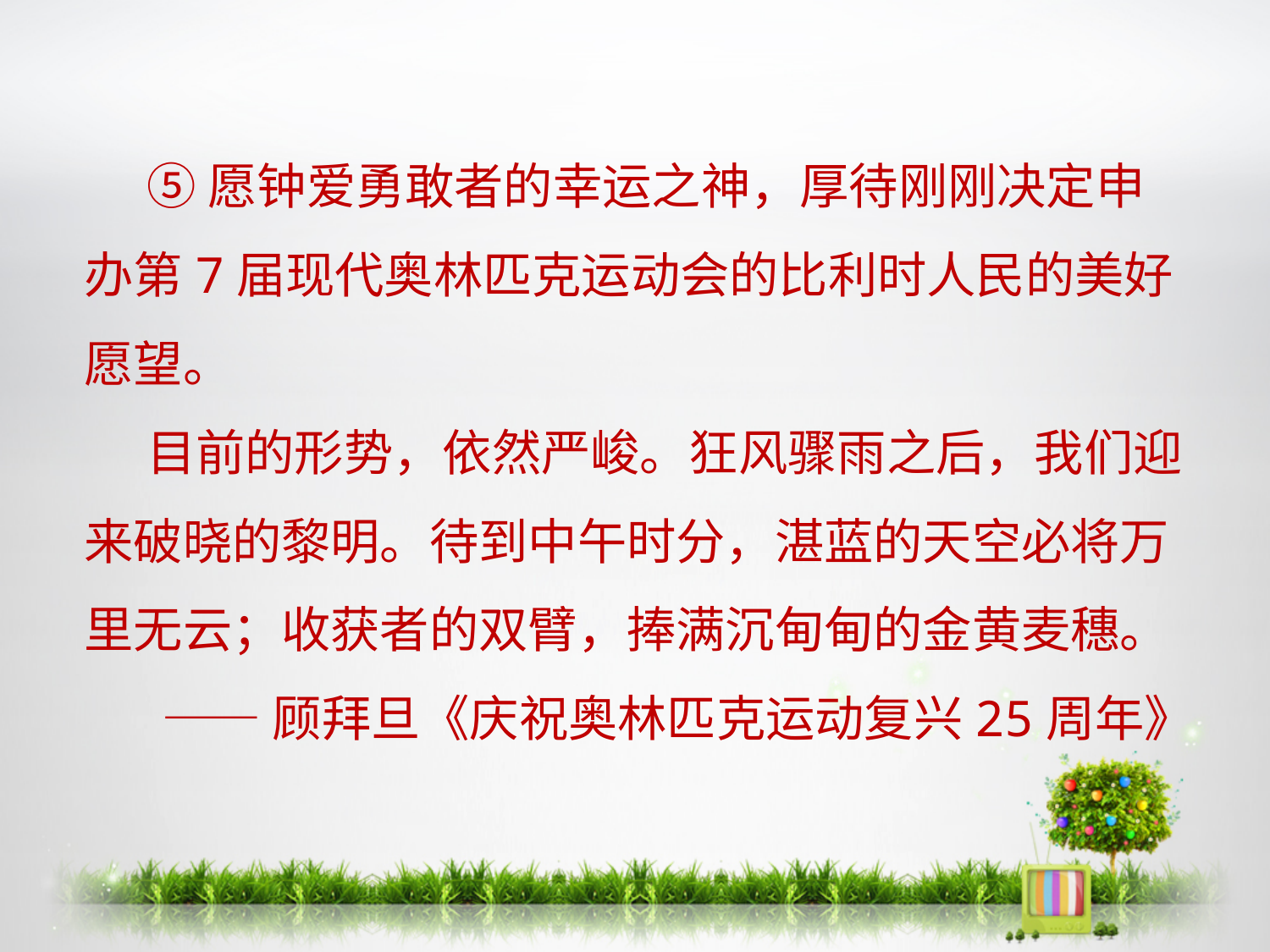

⑤愿钟爱勇敢者的幸运之神，厚待刚刚决定申办第7届现代奥林匹克运动会的比利时人民的美好愿望。
目前的形势，依然严峻。狂风骤雨之后，我们迎来破晓的黎明。待到中午时分，湛蓝的天空必将万里无云；收获者的双臂，捧满沉甸甸的金黄麦穗。
——顾拜旦《庆祝奥林匹克运动复兴25周年》